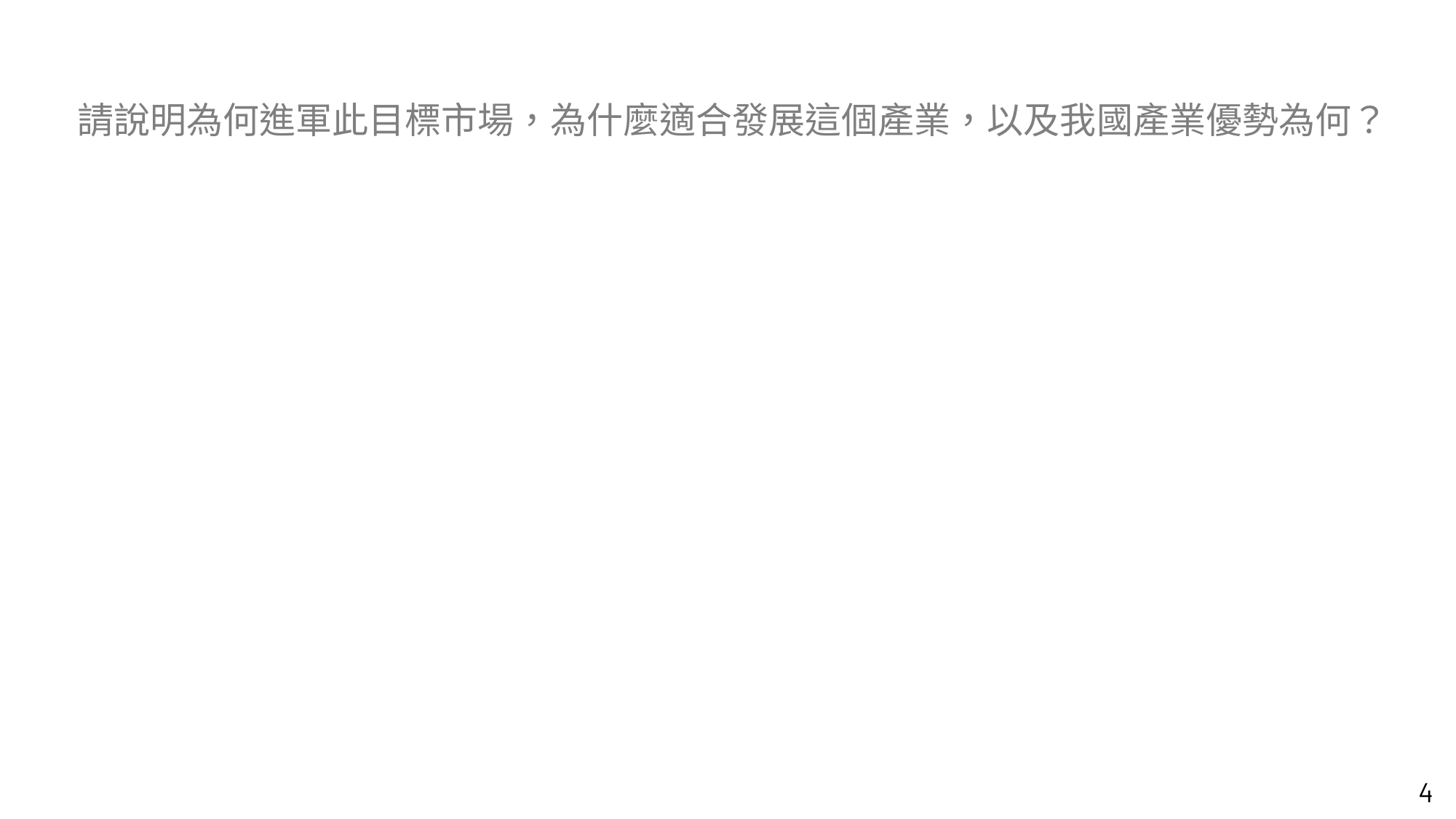

請說明為何進軍此目標市場，為什麼適合發展這個產業，以及我國產業優勢為何？
4